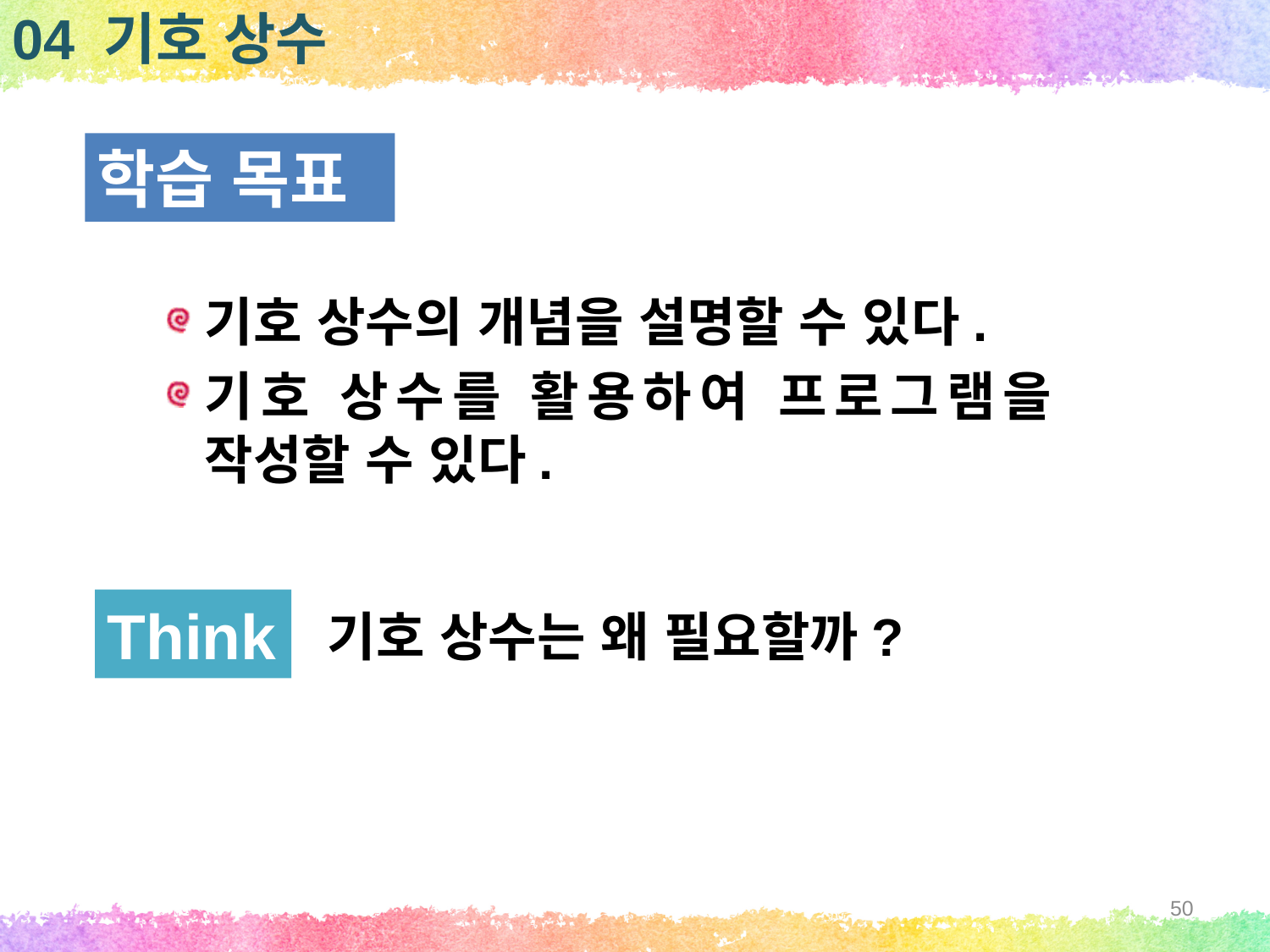

04 기호 상수
학습 목표
기호 상수의 개념을 설명할 수 있다.
기호 상수를 활용하여 프로그램을 작성할 수 있다.
Think
기호 상수는 왜 필요할까?
50